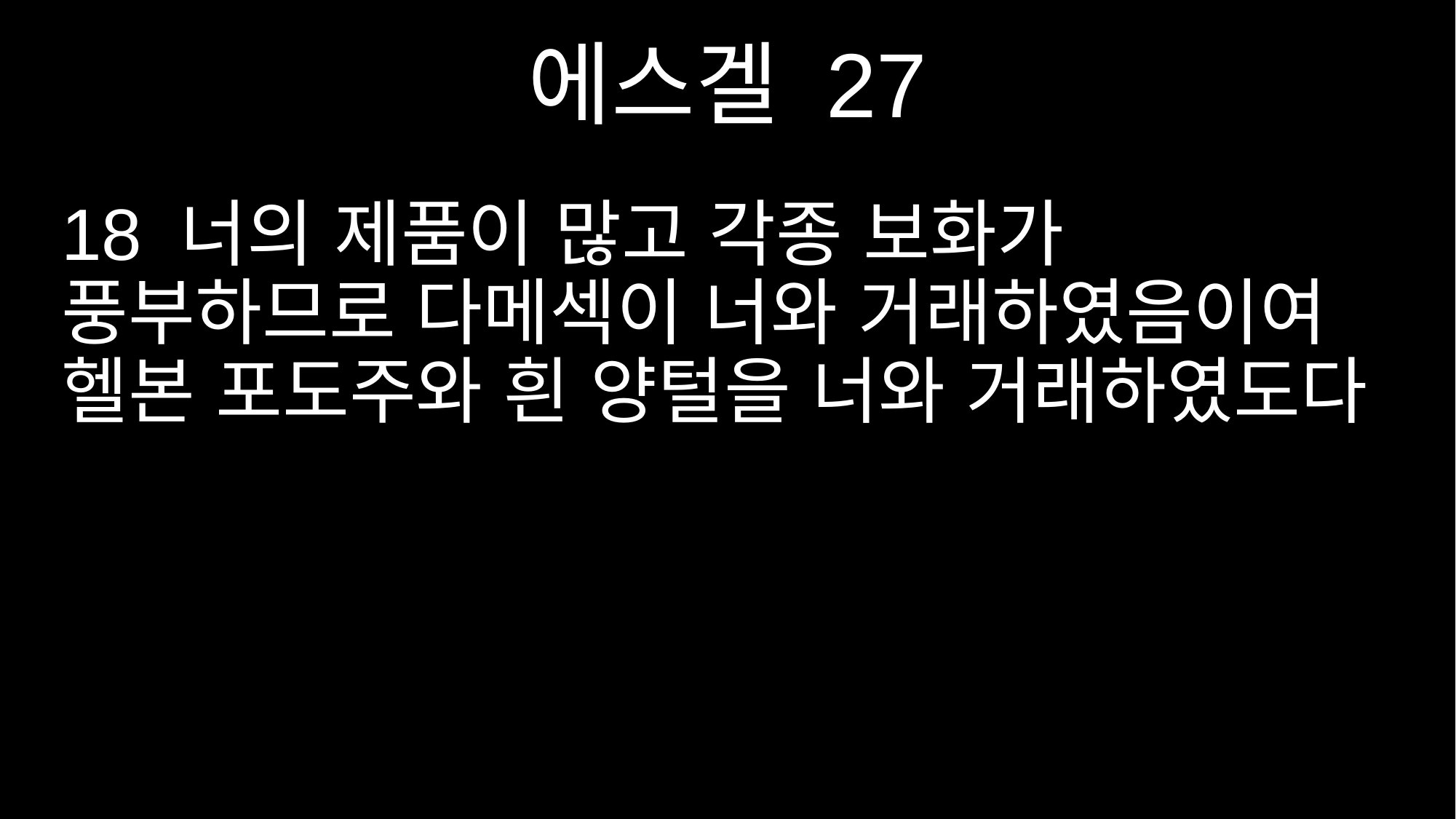

에스겔 27
18 너의 제품이 많고 각종 보화가 풍부하므로 다메섹이 너와 거래하였음이여 헬본 포도주와 흰 양털을 너와 거래하였도다